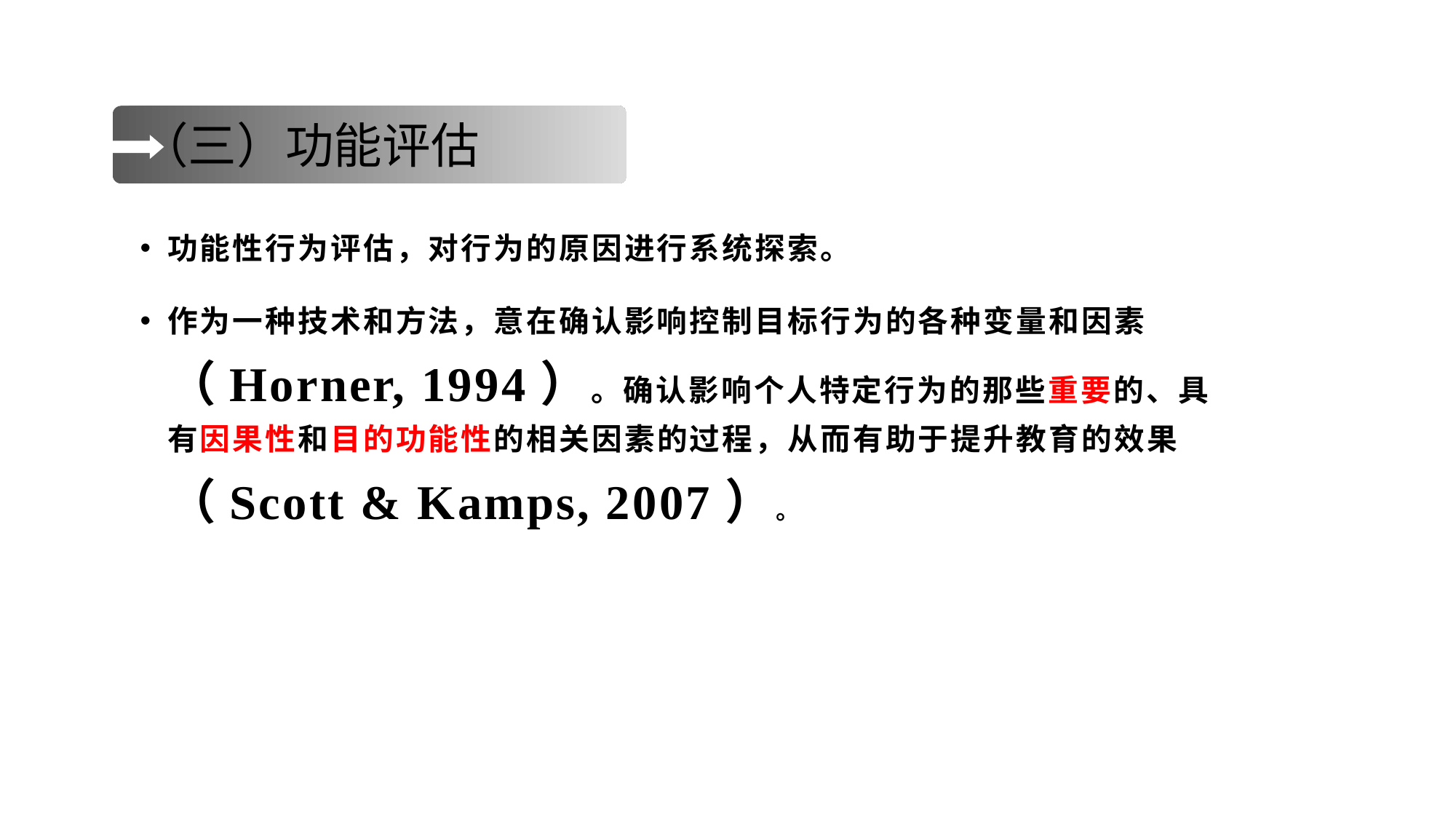

（三）功能评估
功能性行为评估，对行为的原因进行系统探索。
作为一种技术和方法，意在确认影响控制目标行为的各种变量和因素（Horner, 1994）。确认影响个人特定行为的那些重要的、具有因果性和目的功能性的相关因素的过程，从而有助于提升教育的效果（Scott & Kamps, 2007）。